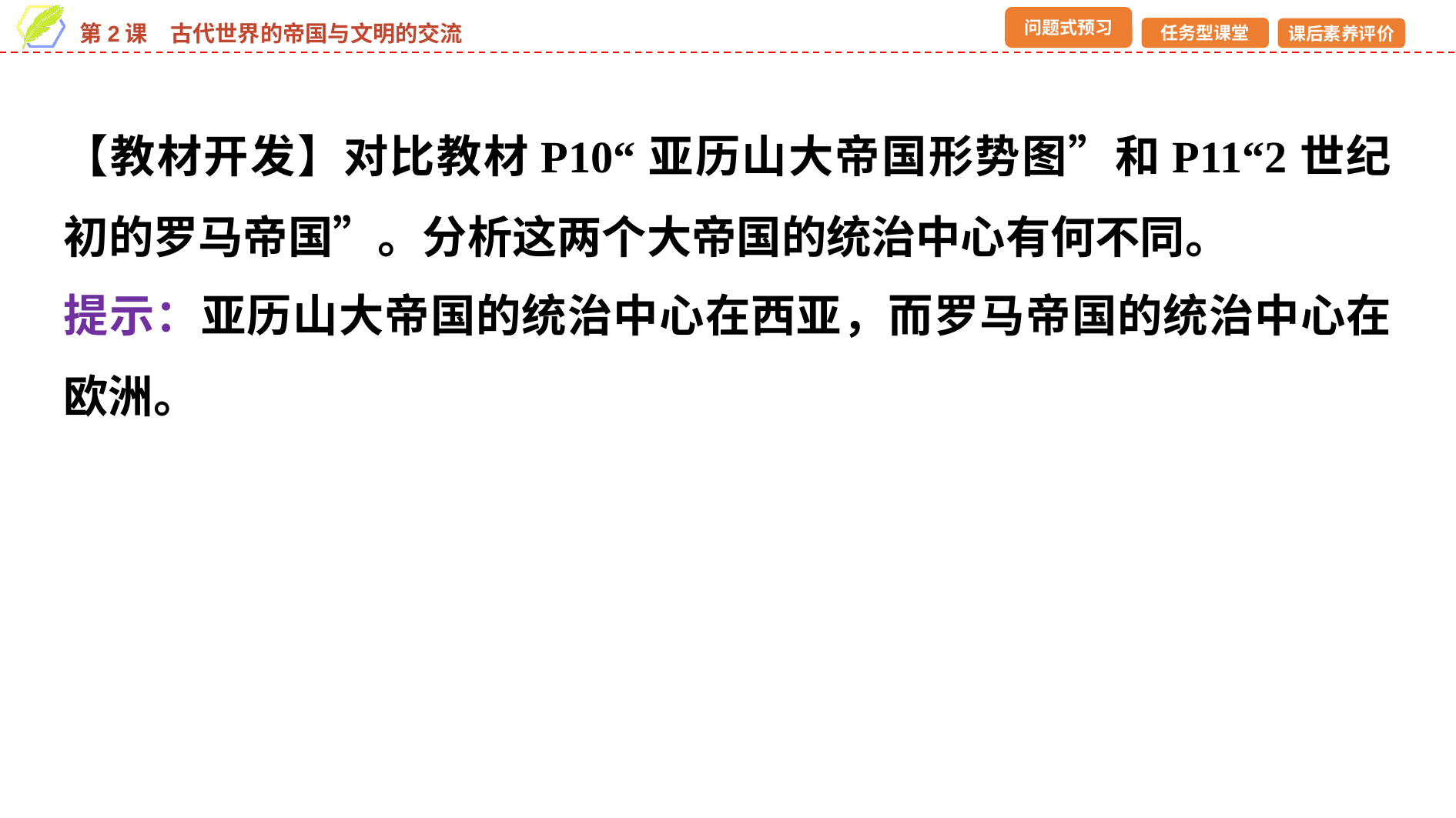

【教材开发】对比教材P10“亚历山大帝国形势图”和P11“2世纪初的罗马帝国”。分析这两个大帝国的统治中心有何不同。
提示：亚历山大帝国的统治中心在西亚，而罗马帝国的统治中心在欧洲。